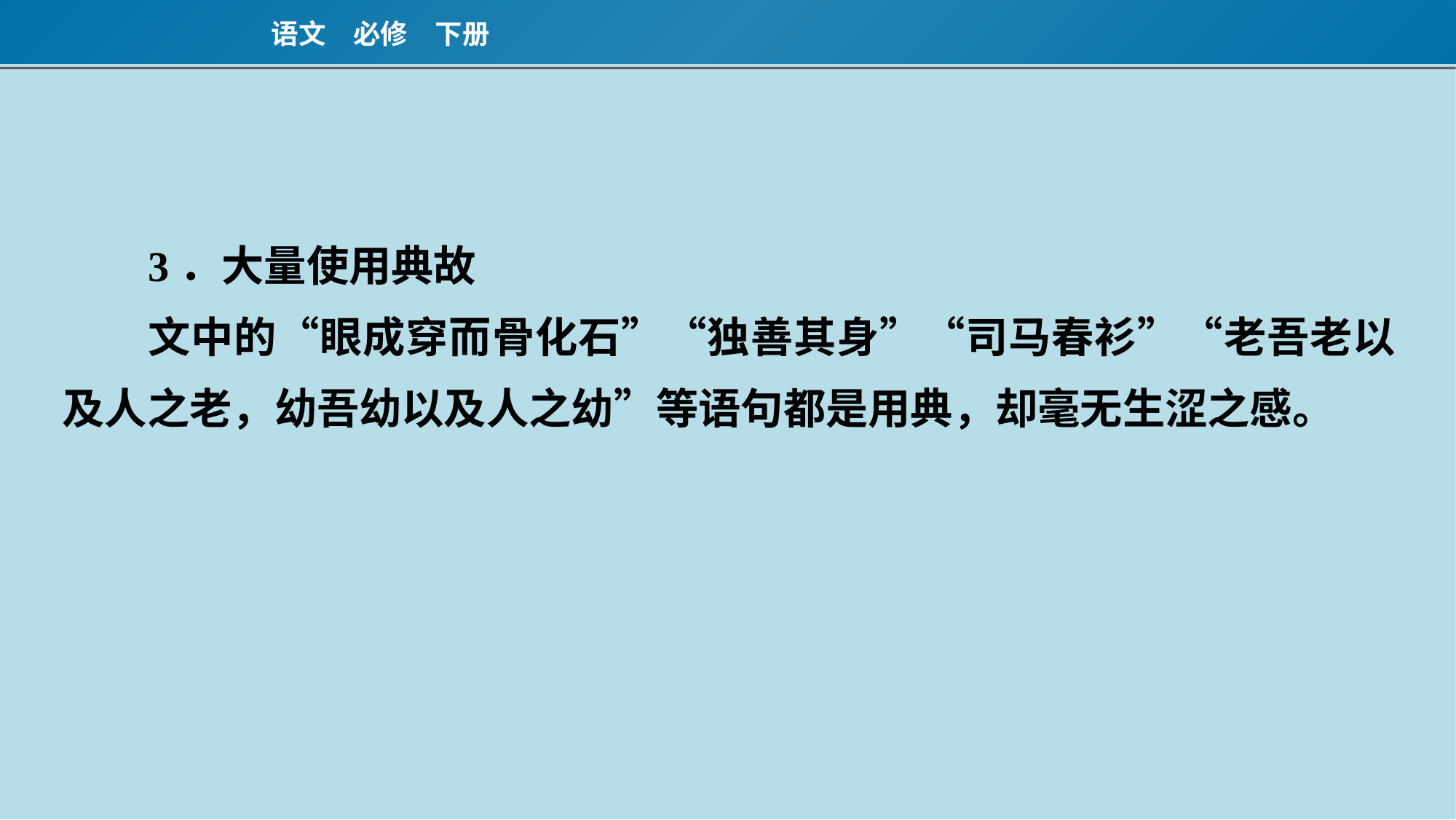

3．大量使用典故
文中的“眼成穿而骨化石”“独善其身”“司马春衫”“老吾老以及人之老，幼吾幼以及人之幼”等语句都是用典，却毫无生涩之感。